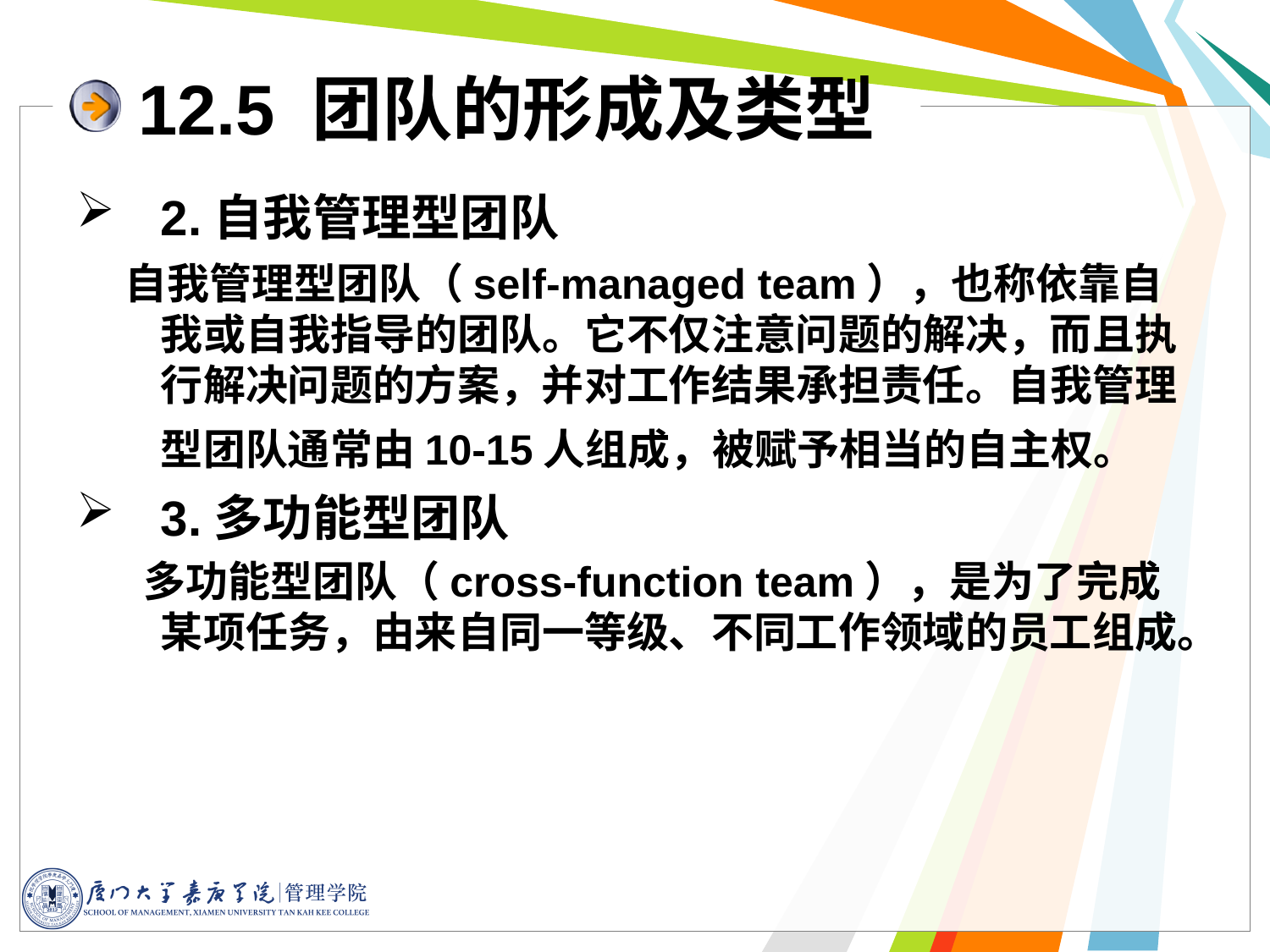

12.5 团队的形成及类型
2.自我管理型团队
    自我管理型团队（self-managed team），也称依靠自我或自我指导的团队。它不仅注意问题的解决，而且执行解决问题的方案，并对工作结果承担责任。自我管理型团队通常由10-15人组成，被赋予相当的自主权。
3.多功能型团队
      多功能型团队（cross-function team），是为了完成某项任务，由来自同一等级、不同工作领域的员工组成。